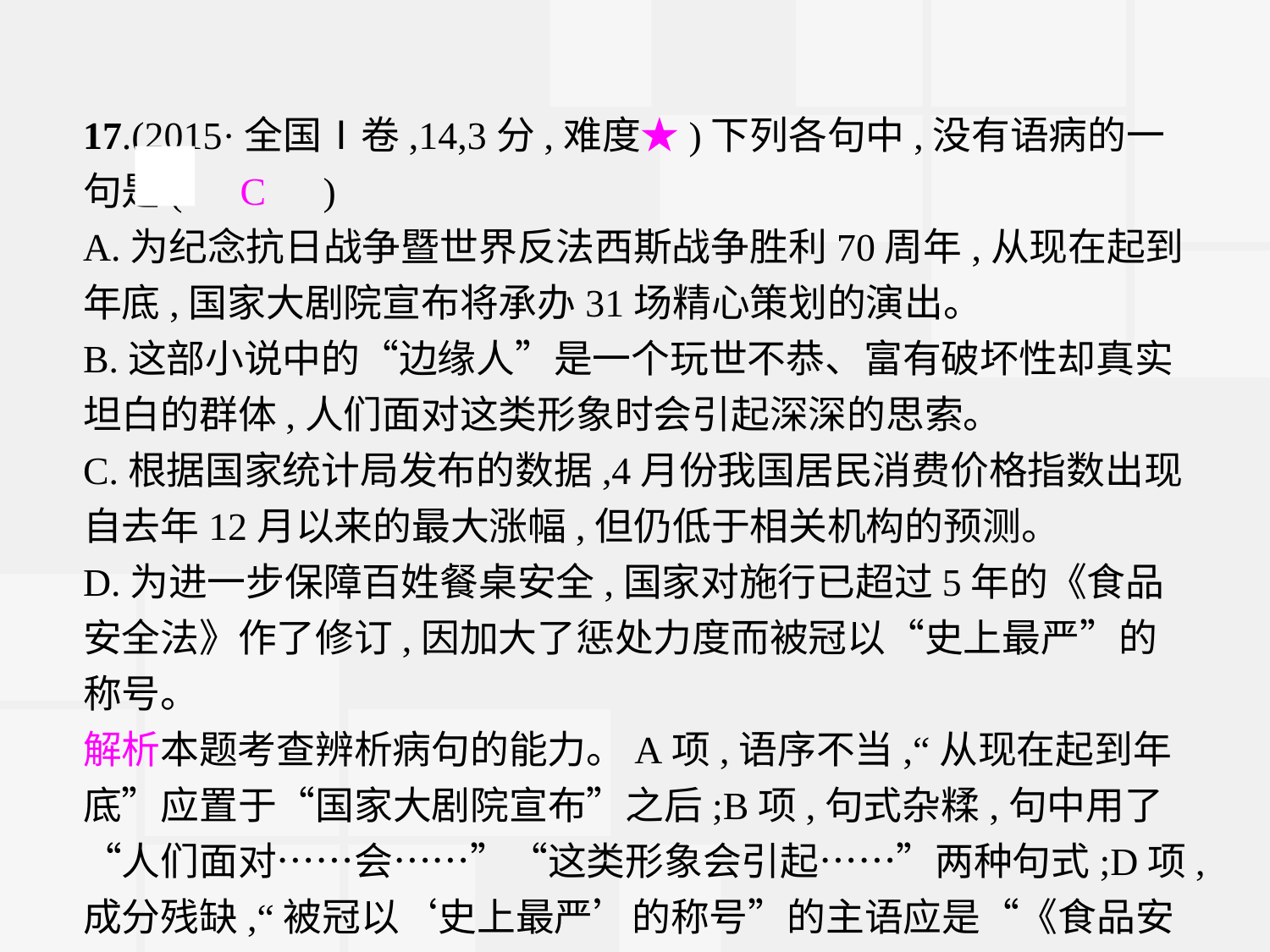

17.(2015·全国Ⅰ卷,14,3分,难度★)下列各句中,没有语病的一句是(　C　)
A.为纪念抗日战争暨世界反法西斯战争胜利70周年,从现在起到年底,国家大剧院宣布将承办31场精心策划的演出。
B.这部小说中的“边缘人”是一个玩世不恭、富有破坏性却真实坦白的群体,人们面对这类形象时会引起深深的思索。
C.根据国家统计局发布的数据,4月份我国居民消费价格指数出现自去年12月以来的最大涨幅,但仍低于相关机构的预测。
D.为进一步保障百姓餐桌安全,国家对施行已超过5年的《食品安全法》作了修订,因加大了惩处力度而被冠以“史上最严”的称号。
解析本题考查辨析病句的能力。A项,语序不当,“从现在起到年底”应置于“国家大剧院宣布”之后;B项,句式杂糅,句中用了“人们面对……会……”“这类形象会引起……”两种句式;D项,成分残缺,“被冠以‘史上最严’的称号”的主语应是“《食品安全法》”。